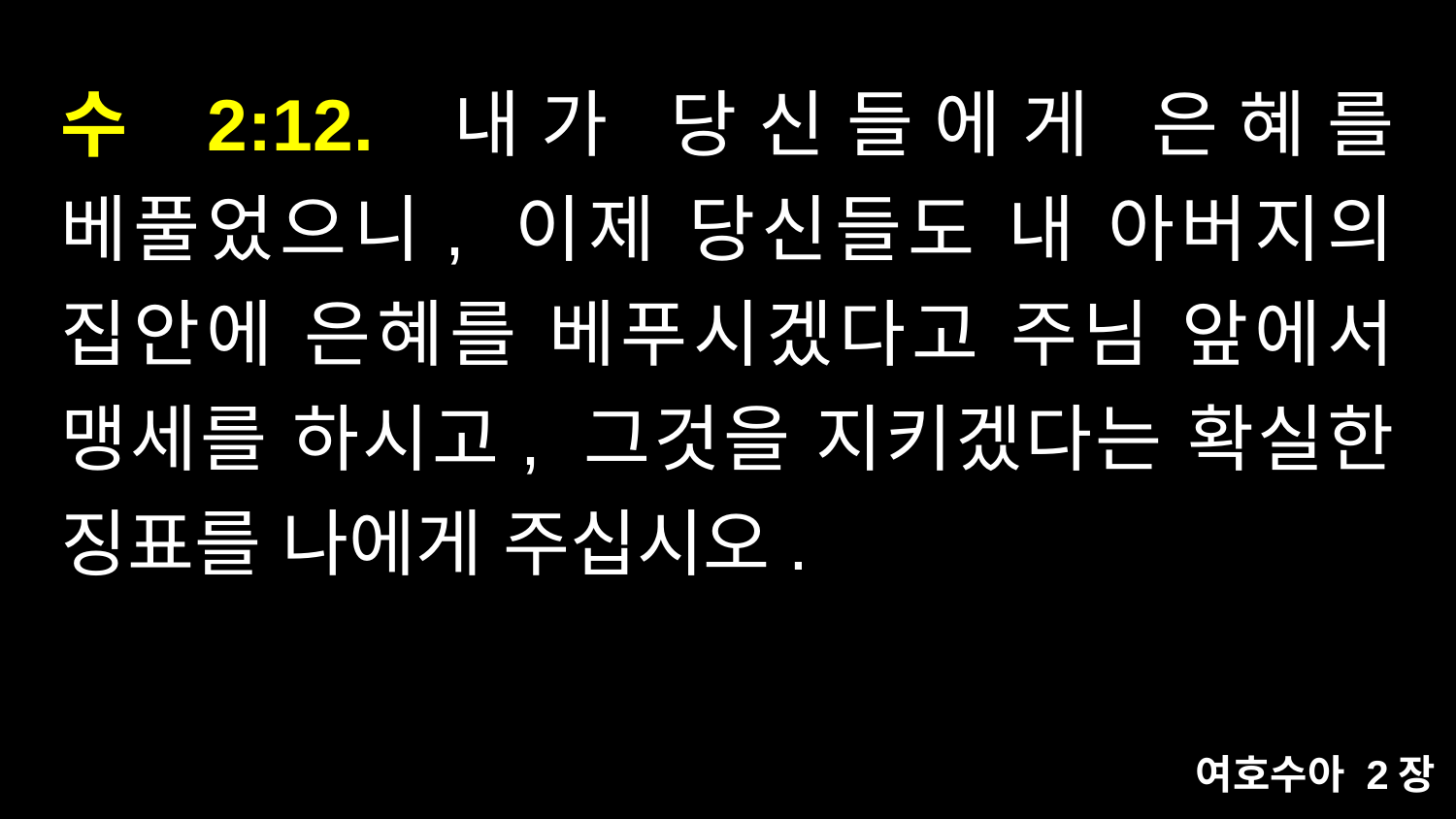

# 수 2:12. 내가 당신들에게 은혜를 베풀었으니, 이제 당신들도 내 아버지의 집안에 은혜를 베푸시겠다고 주님 앞에서 맹세를 하시고, 그것을 지키겠다는 확실한 징표를 나에게 주십시오.
여호수아 2장